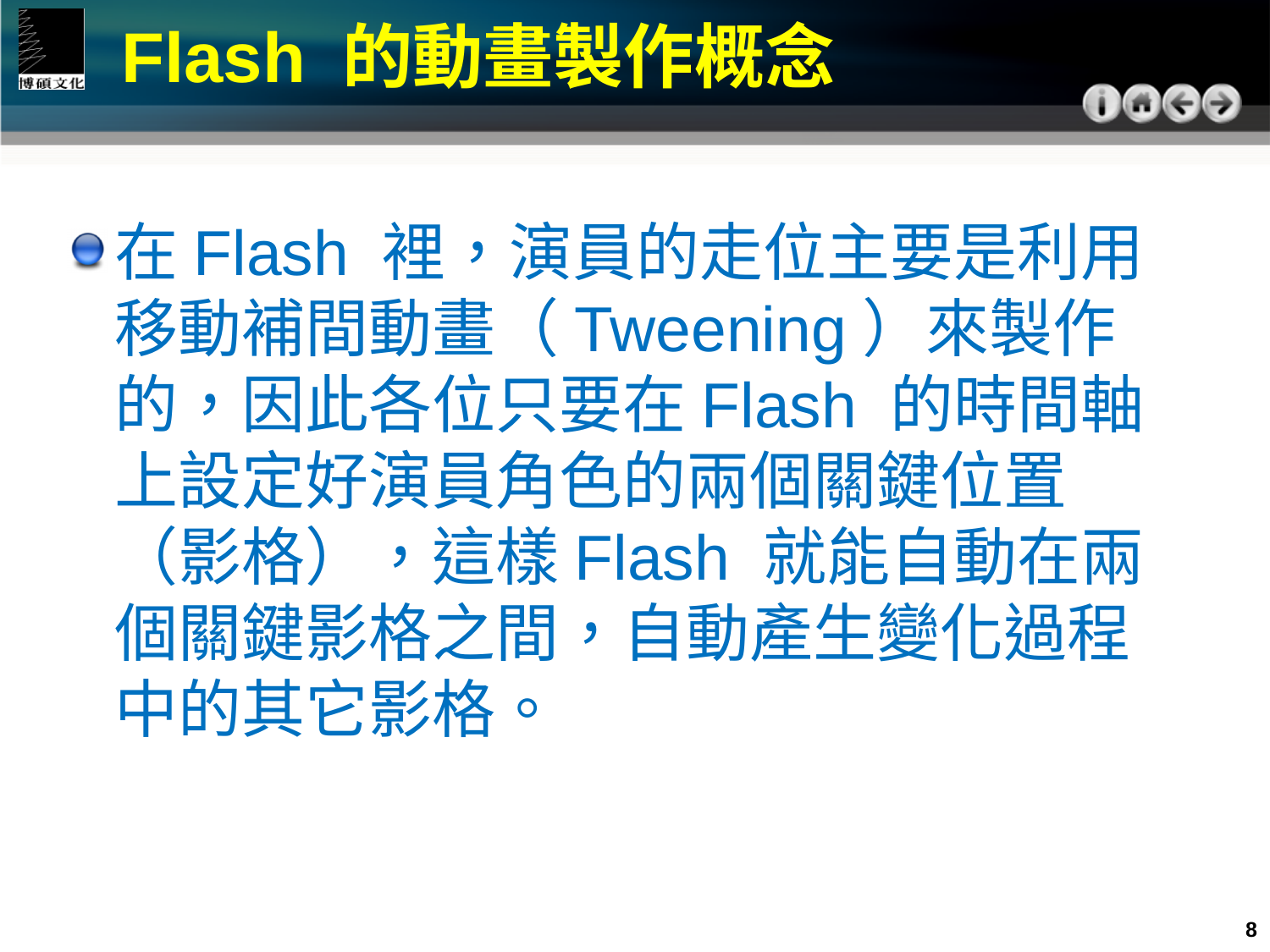

Flash 的動畫製作概念
在Flash 裡，演員的走位主要是利用移動補間動畫（Tweening）來製作的，因此各位只要在Flash 的時間軸上設定好演員角色的兩個關鍵位置（影格），這樣Flash 就能自動在兩個關鍵影格之間，自動產生變化過程中的其它影格。